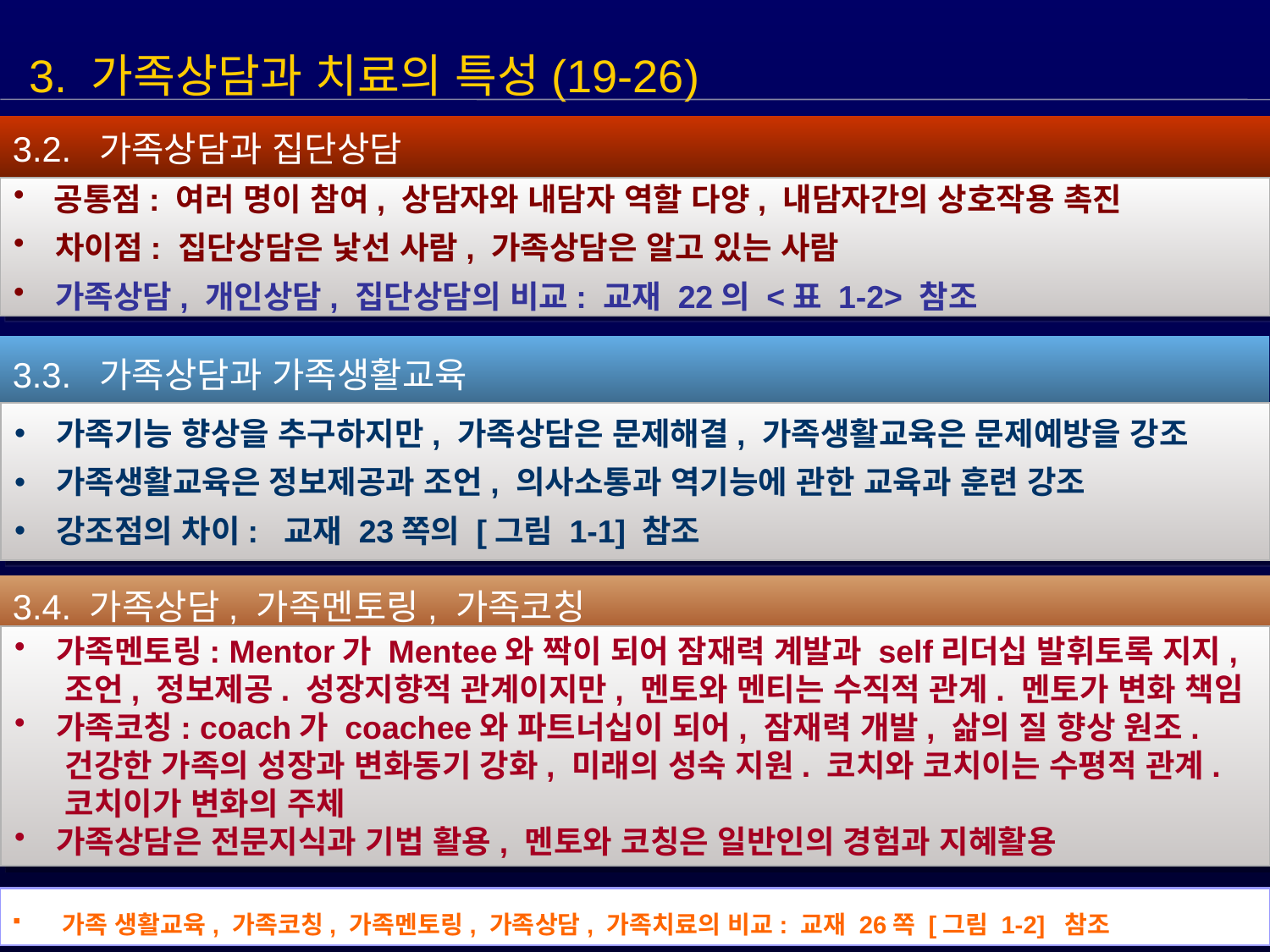

3. 가족상담과 치료의 특성(19-26)

3.2.  가족상담과 집단상담
 공통점: 여러 명이 참여, 상담자와 내담자 역할 다양, 내담자간의 상호작용 촉진
 차이점: 집단상담은 낯선 사람, 가족상담은 알고 있는 사람
 가족상담, 개인상담, 집단상담의 비교: 교재 22의 <표 1-2> 참조
3.3.  가족상담과 가족생활교육
 가족기능 향상을 추구하지만, 가족상담은 문제해결, 가족생활교육은 문제예방을 강조
 가족생활교육은 정보제공과 조언, 의사소통과 역기능에 관한 교육과 훈련 강조
 강조점의 차이:  교재 23쪽의 [그림 1-1] 참조
3.4. 가족상담, 가족멘토링, 가족코칭
 가족멘토링: Mentor가 Mentee와 짝이 되어 잠재력 계발과 self리더십 발휘토록 지지,
  조언, 정보제공. 성장지향적 관계이지만, 멘토와 멘티는 수직적 관계. 멘토가 변화 책임
 가족코칭: coach가 coachee와 파트너십이 되어, 잠재력 개발, 삶의 질 향상 원조.
  건강한 가족의 성장과 변화동기 강화, 미래의 성숙 지원. 코치와 코치이는 수평적 관계.
  코치이가 변화의 주체
 가족상담은 전문지식과 기법 활용, 멘토와 코칭은 일반인의 경험과 지혜활용
  가족 생활교육, 가족코칭, 가족멘토링, 가족상담, 가족치료의 비교: 교재 26쪽 [그림 1-2]  참조